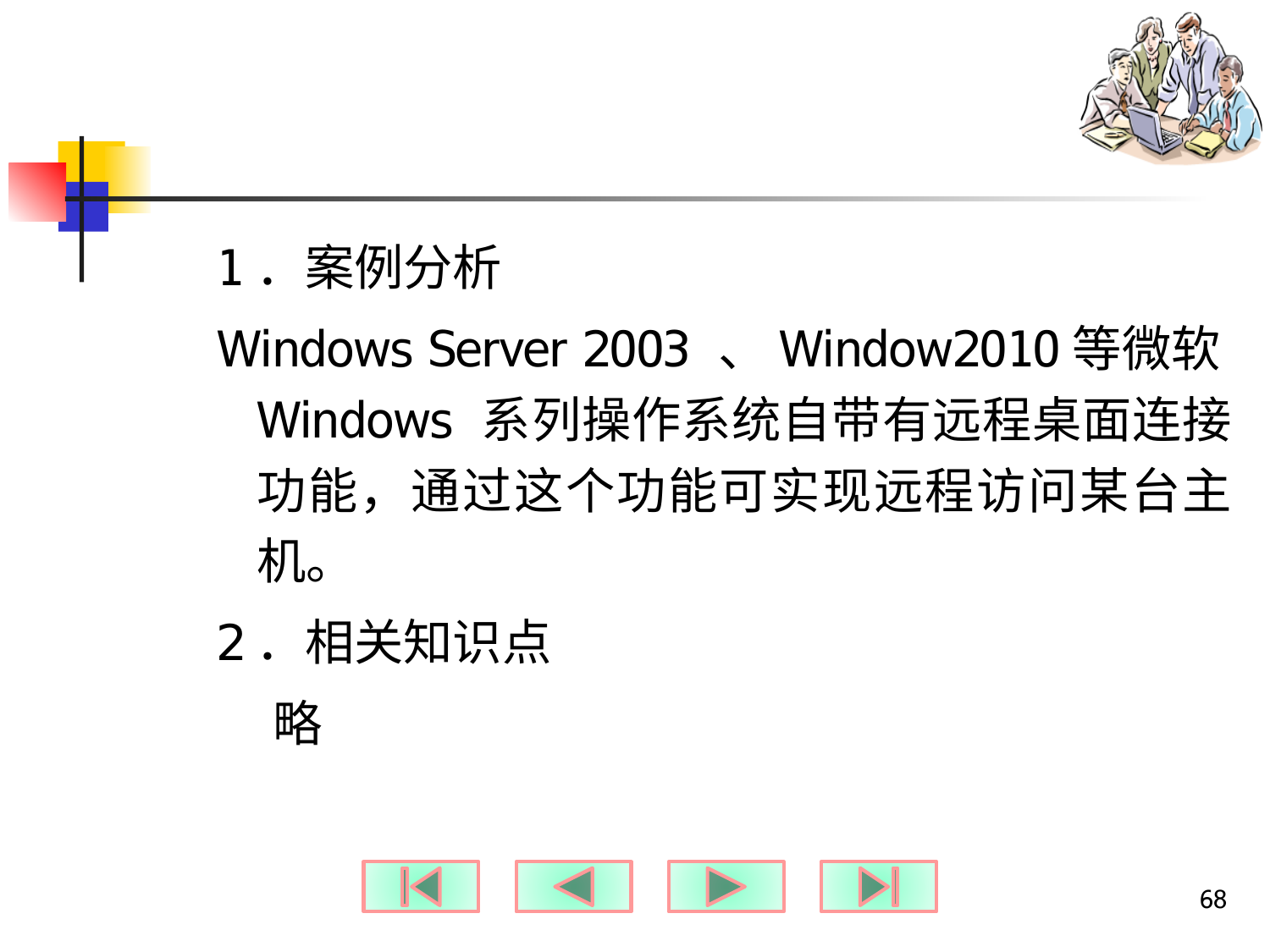

#
1．案例分析
Windows Server 2003 、Window2010等微软Windows 系列操作系统自带有远程桌面连接功能，通过这个功能可实现远程访问某台主机。
2．相关知识点
    略

68